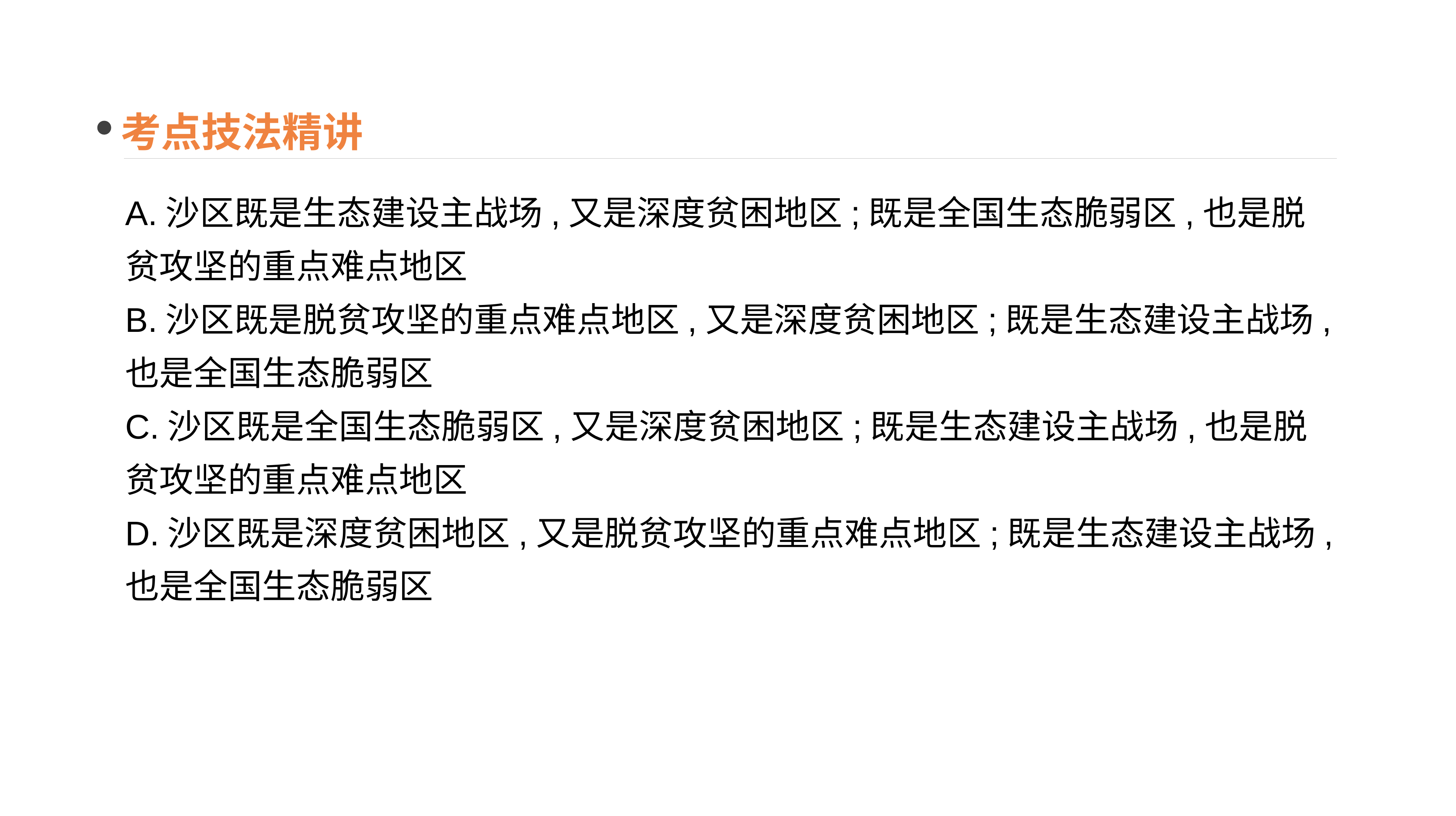

考点技法精讲

A.沙区既是生态建设主战场,又是深度贫困地区;既是全国生态脆弱区,也是脱贫攻坚的重点难点地区
B.沙区既是脱贫攻坚的重点难点地区,又是深度贫困地区;既是生态建设主战场,也是全国生态脆弱区
C.沙区既是全国生态脆弱区,又是深度贫困地区;既是生态建设主战场,也是脱贫攻坚的重点难点地区
D.沙区既是深度贫困地区,又是脱贫攻坚的重点难点地区;既是生态建设主战场,也是全国生态脆弱区